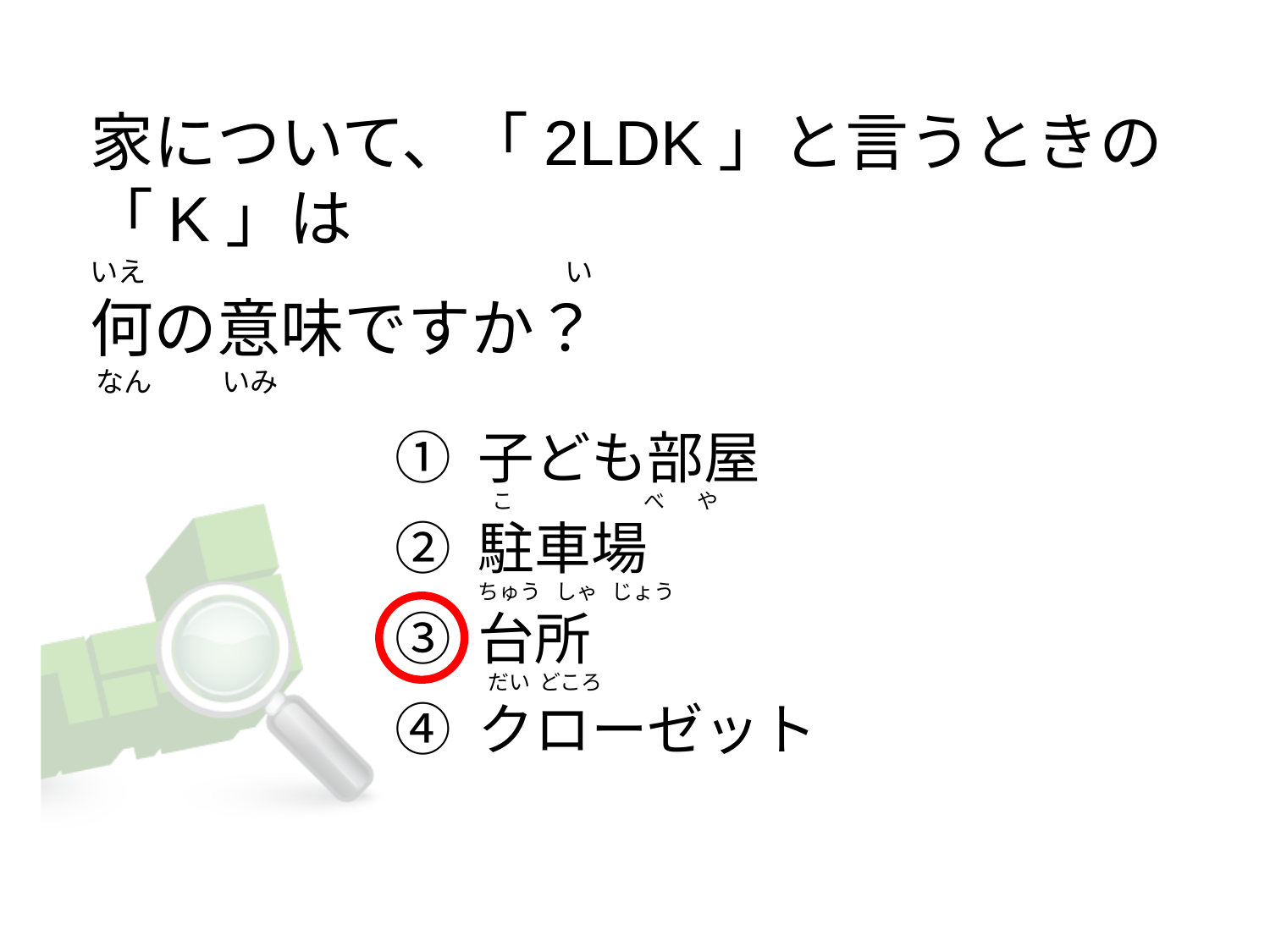

# 家について、「2LDK」と言うときの「K」は いえ                                                                  い  何の意味ですか？  なん           いみ
① 子ども部屋
② 駐車場
③ 台所
④ クローゼット
  こ                            べ       や
ちゅう   しゃ   じょう

 だい  どころ